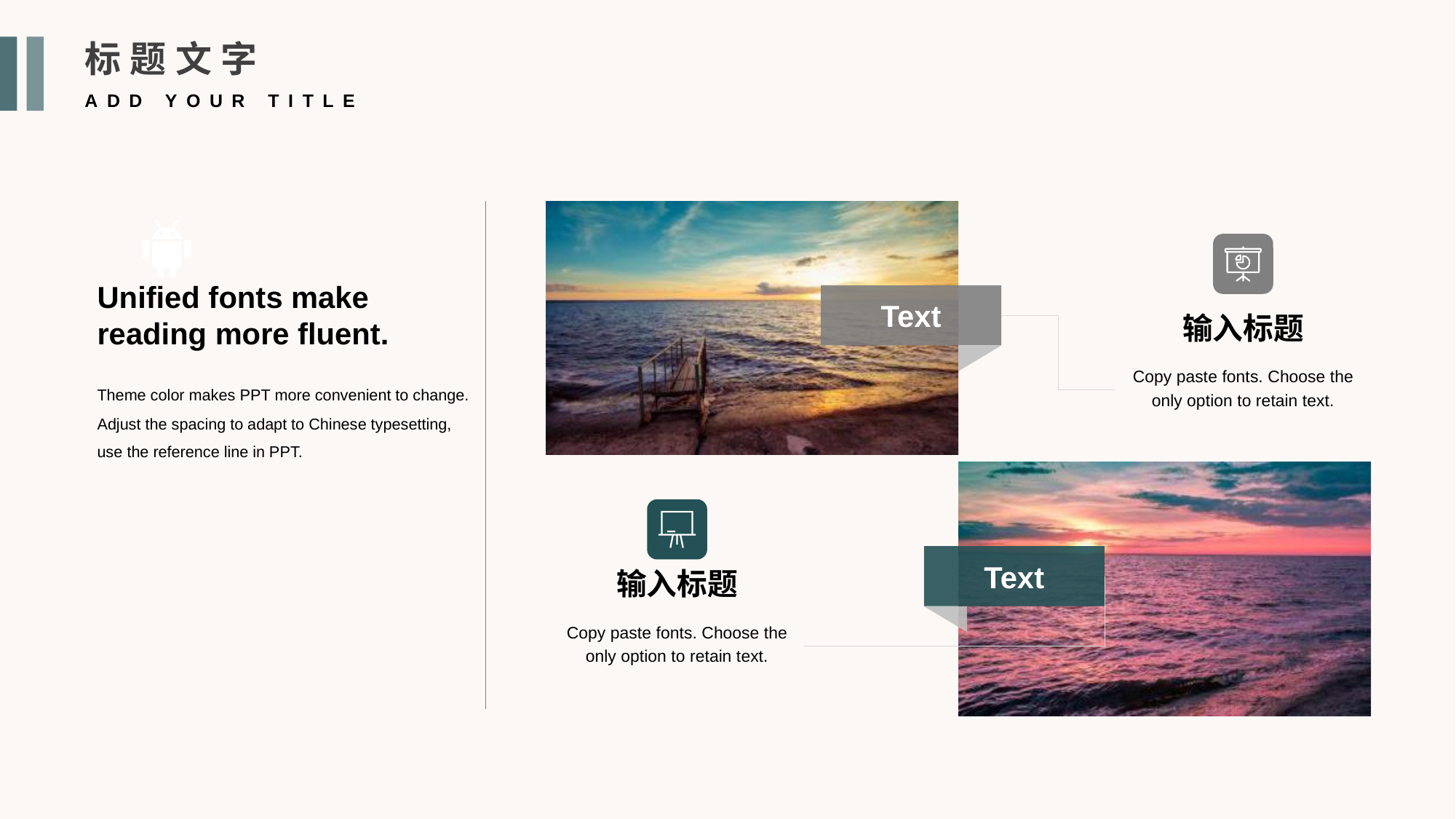

标题文字
ADD YOUR TITLE

Unified fonts make
reading more fluent.
Text
输入标题

Theme color makes PPT more convenient to change.
Adjust the spacing to adapt to Chinese typesetting, use the reference line in PPT.
Copy paste fonts. Choose the only option to retain text.

Text
输入标题

Copy paste fonts. Choose the only option to retain text.